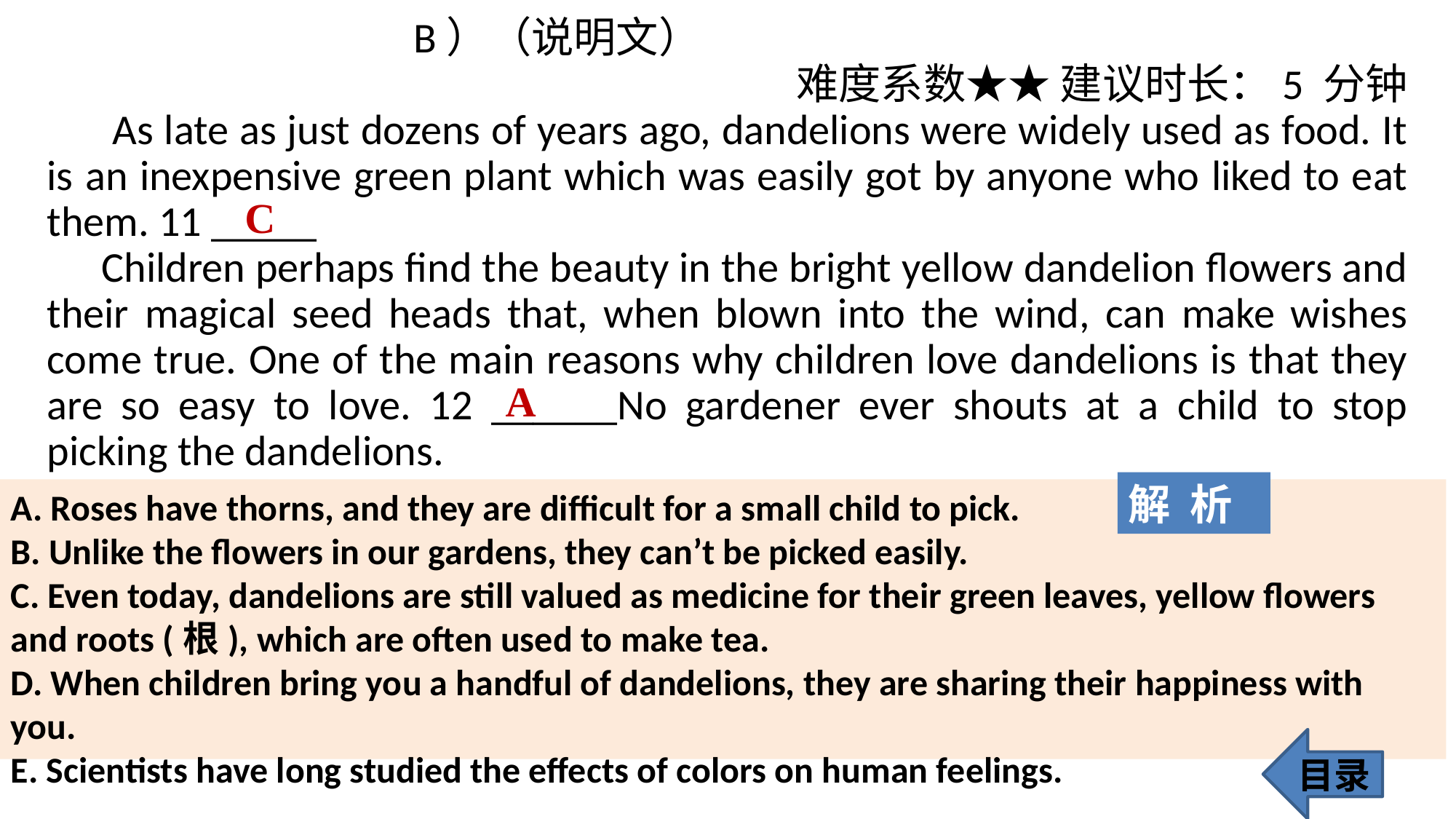

B）（说明文）
难度系数★★ 建议时长：5 分钟
      As late as just dozens of years ago, dandelions were widely used as food. It is an inexpensive green plant which was easily got by anyone who liked to eat them. 11 _____
Children perhaps find the beauty in the bright yellow dandelion flowers and their magical seed heads that, when blown into the wind, can make wishes come true. One of the main reasons why children love dandelions is that they are so easy to love. 12 ______No gardener ever shouts at a child to stop picking the dandelions.
C
A
解  析
A. Roses have thorns, and they are difficult for a small child to pick.
B. Unlike the flowers in our gardens, they can’t be picked easily.
C. Even today, dandelions are still valued as medicine for their green leaves, yellow flowers and roots (根), which are often used to make tea.
D. When children bring you a handful of dandelions, they are sharing their happiness with you.
E. Scientists have long studied the effects of colors on human feelings.
目录
257